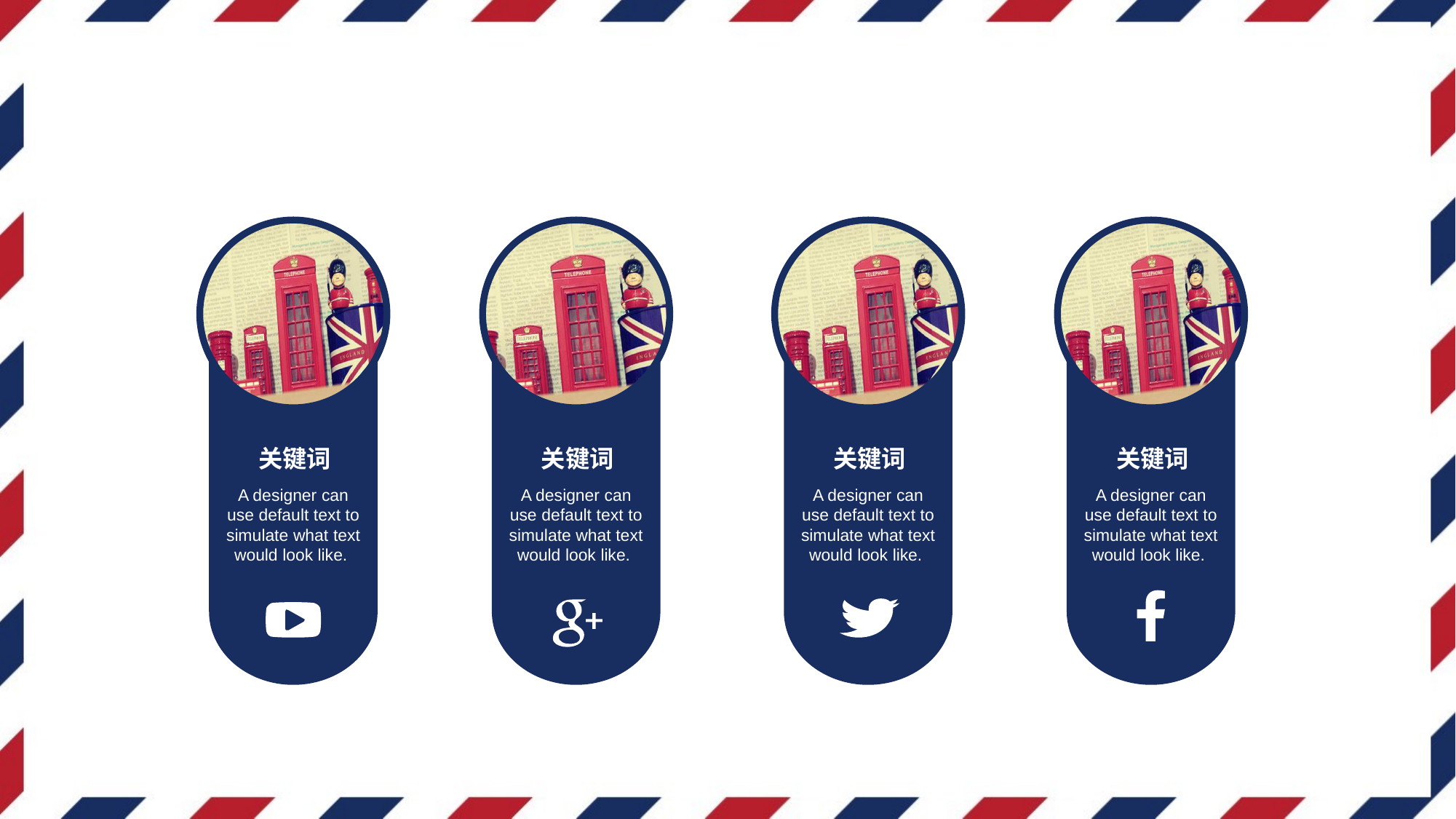

关键词
关键词
关键词
关键词
A designer can use default text to simulate what text would look like.
A designer can use default text to simulate what text would look like.
A designer can use default text to simulate what text would look like.
A designer can use default text to simulate what text would look like.